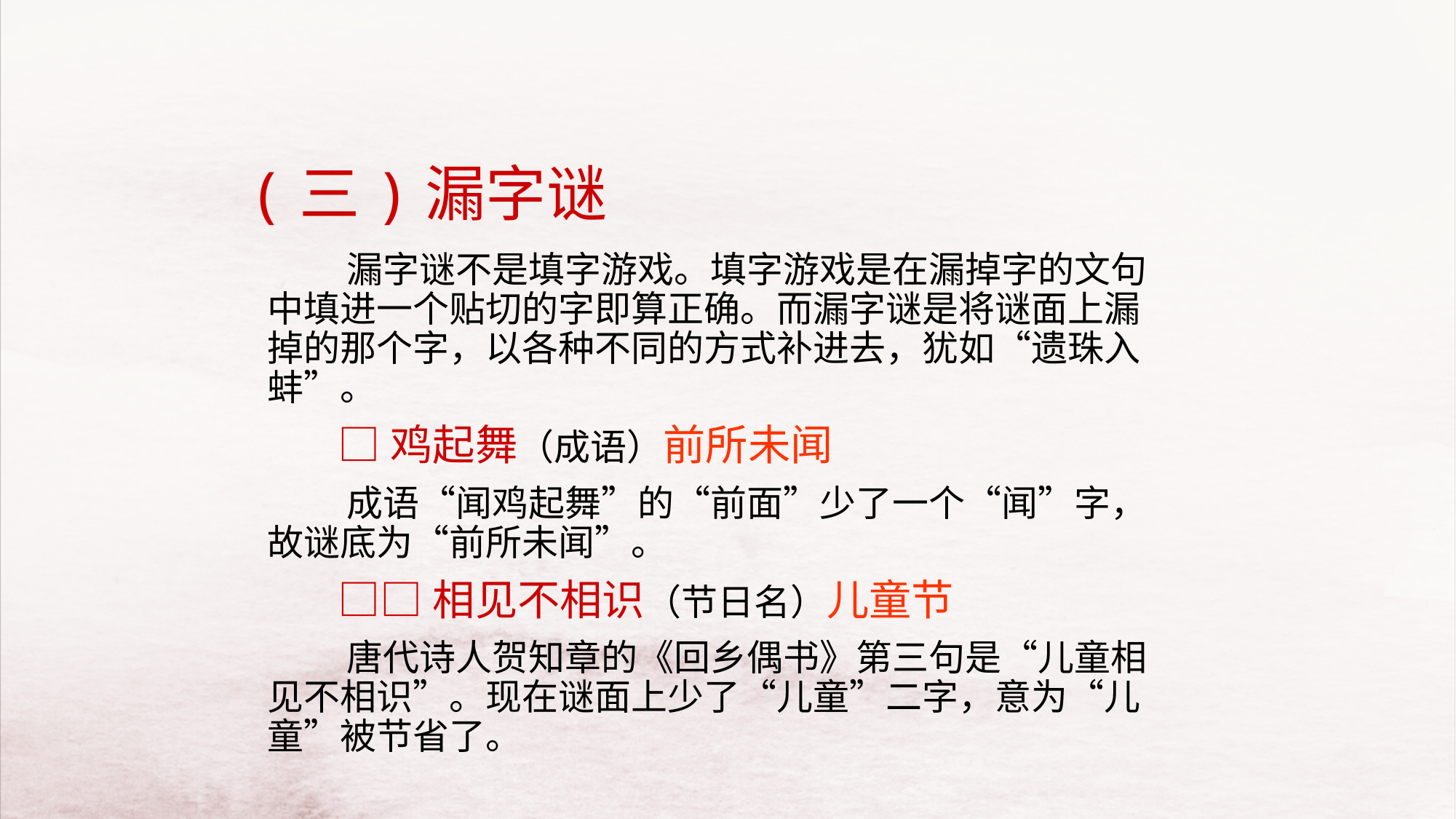

# (三)漏字谜
            漏字谜不是填字游戏。填字游戏是在漏掉字的文句中填进一个贴切的字即算正确。而漏字谜是将谜面上漏掉的那个字，以各种不同的方式补进去，犹如“遗珠入蚌”。
            □鸡起舞（成语）前所未闻
            成语“闻鸡起舞”的“前面”少了一个“闻”字，故谜底为“前所未闻”。
            □□相见不相识（节日名）儿童节
            唐代诗人贺知章的《回乡偶书》第三句是“儿童相见不相识”。现在谜面上少了“儿童”二字，意为“儿童”被节省了。